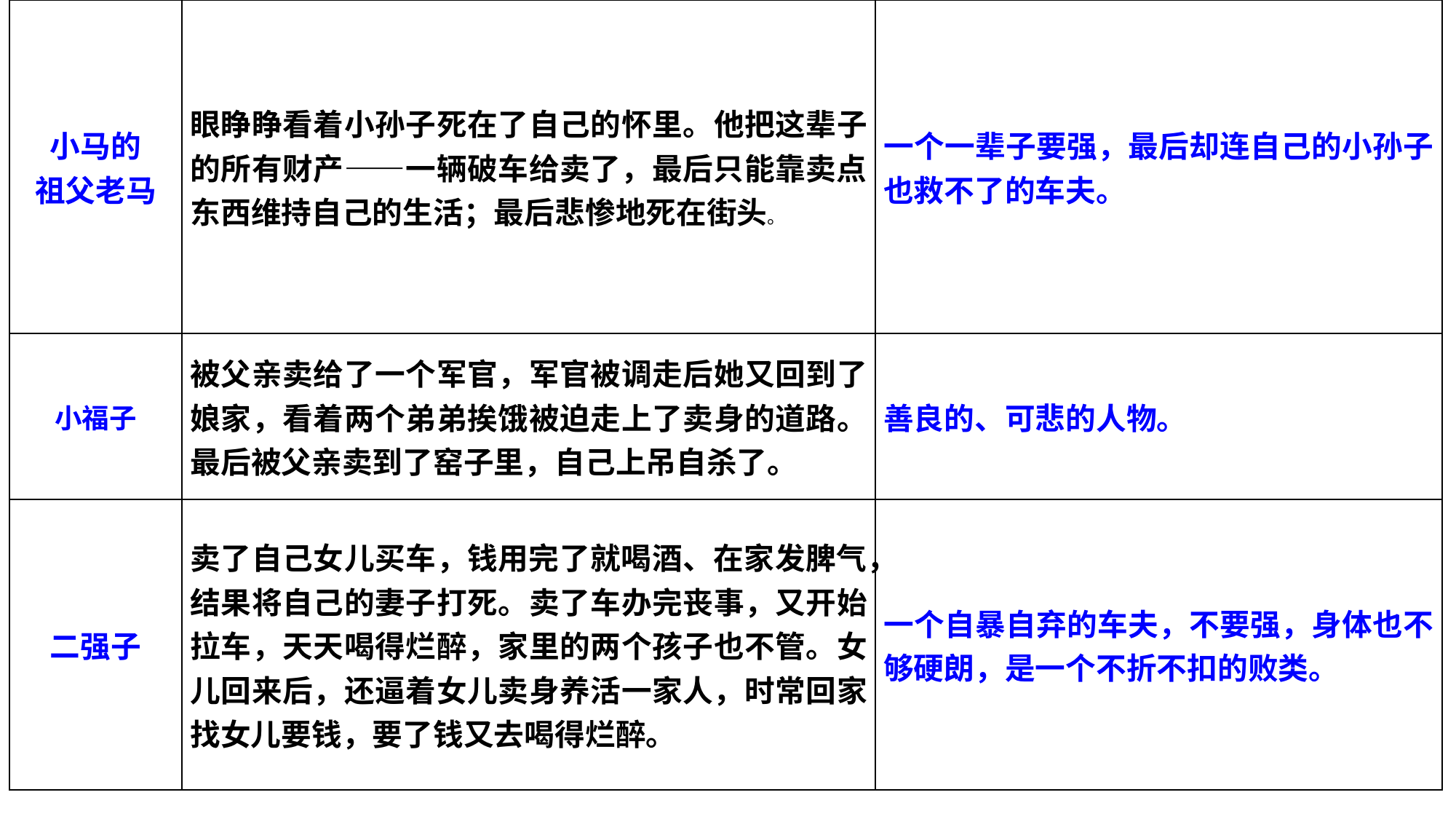

| 小马的 祖父老马 | 眼睁睁看着小孙子死在了自己的怀里。他把这辈子的所有财产——一辆破车给卖了，最后只能靠卖点东西维持自己的生活；最后悲惨地死在街头。 | 一个一辈子要强，最后却连自己的小孙子也救不了的车夫。 |
| --- | --- | --- |
| 小福子 | 被父亲卖给了一个军官，军官被调走后她又回到了娘家，看着两个弟弟挨饿被迫走上了卖身的道路。最后被父亲卖到了窑子里，自己上吊自杀了。 | 善良的、可悲的人物。 |
| 二强子 | 卖了自己女儿买车，钱用完了就喝酒、在家发脾气，结果将自己的妻子打死。卖了车办完丧事，又开始拉车，天天喝得烂醉，家里的两个孩子也不管。女儿回来后，还逼着女儿卖身养活一家人，时常回家找女儿要钱，要了钱又去喝得烂醉。 | 一个自暴自弃的车夫，不要强，身体也不够硬朗，是一个不折不扣的败类。 |